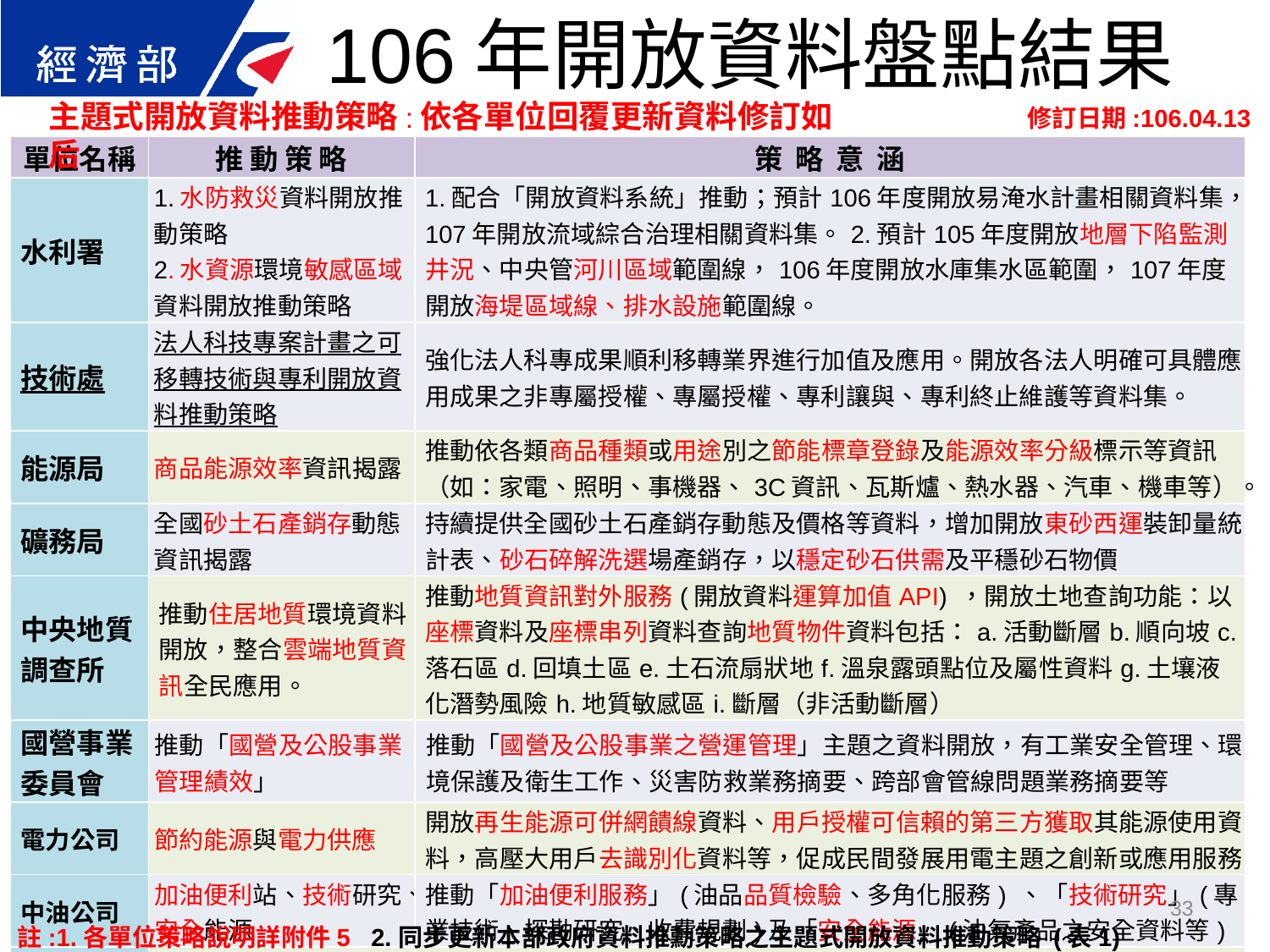

106年開放資料盤點結果
主題式開放資料推動策略:依各單位回覆更新資料修訂如后
修訂日期:106.04.13
| 單位名稱 | 推 動 策 略 | 策 略 意 涵 |
| --- | --- | --- |
| 水利署 | 1.水防救災資料開放推動策略 2.水資源環境敏感區域資料開放推動策略 | 1.配合「開放資料系統」推動；預計106年度開放易淹水計畫相關資料集，107年開放流域綜合治理相關資料集。2.預計105年度開放地層下陷監測井況、中央管河川區域範圍線，106年度開放水庫集水區範圍，107年度開放海堤區域線、排水設施範圍線。 |
| 技術處 | 法人科技專案計畫之可移轉技術與專利開放資料推動策略 | 強化法人科專成果順利移轉業界進行加值及應用。開放各法人明確可具體應用成果之非專屬授權、專屬授權、專利讓與、專利終止維護等資料集。 |
| 能源局 | 商品能源效率資訊揭露 | 推動依各類商品種類或用途別之節能標章登錄及能源效率分級標示等資訊（如：家電、照明、事機器、3C資訊、瓦斯爐、熱水器、汽車、機車等）。 |
| 礦務局 | 全國砂土石產銷存動態資訊揭露 | 持續提供全國砂土石產銷存動態及價格等資料，增加開放東砂西運裝卸量統計表、砂石碎解洗選場產銷存，以穩定砂石供需及平穩砂石物價 |
| 中央地質調查所 | 推動住居地質環境資料開放，整合雲端地質資訊全民應用。 | 推動地質資訊對外服務(開放資料運算加值API) ，開放土地查詢功能：以座標資料及座標串列資料查詢地質物件資料包括：a.活動斷層b.順向坡c.落石區d.回填土區e.土石流扇狀地f.溫泉露頭點位及屬性資料g.土壤液化潛勢風險h.地質敏感區i.斷層（非活動斷層） |
| 國營事業委員會 | 推動「國營及公股事業管理績效」 | 推動「國營及公股事業之營運管理」主題之資料開放，有工業安全管理、環境保護及衛生工作、災害防救業務摘要、跨部會管線問題業務摘要等 |
| 電力公司 | 節約能源與電力供應 | 開放再生能源可併網饋線資料、用戶授權可信賴的第三方獲取其能源使用資料，高壓大用戶去識別化資料等，促成民間發展用電主題之創新或應用服務 |
| 中油公司 | 加油便利站、技術研究、安全能源 | 推動「加油便利服務」(油品品質檢驗、多角化服務) 、「技術研究」(專業技術、探勘研究、收費規劃)及「安全能源」(油氣產品之安全資料等) |
| 自來水公司 | 公共資訊與環境衛生 | 開放民間關切及需求之供水品質及水資源衛生等相關資料集 |
| 台糖公司 | 台糖不動產租售資訊 | 提供Web Servies 協助民間仲介及租售業者整合台糖不動產資料。長期提供民間業者GIS系統介接服務，以提高資料應用之價值。 |
33
註:1.各單位策略說明詳附件5   2.同步更新本部政府資料推勳策略之主題式開放資料推動策略 (表1)